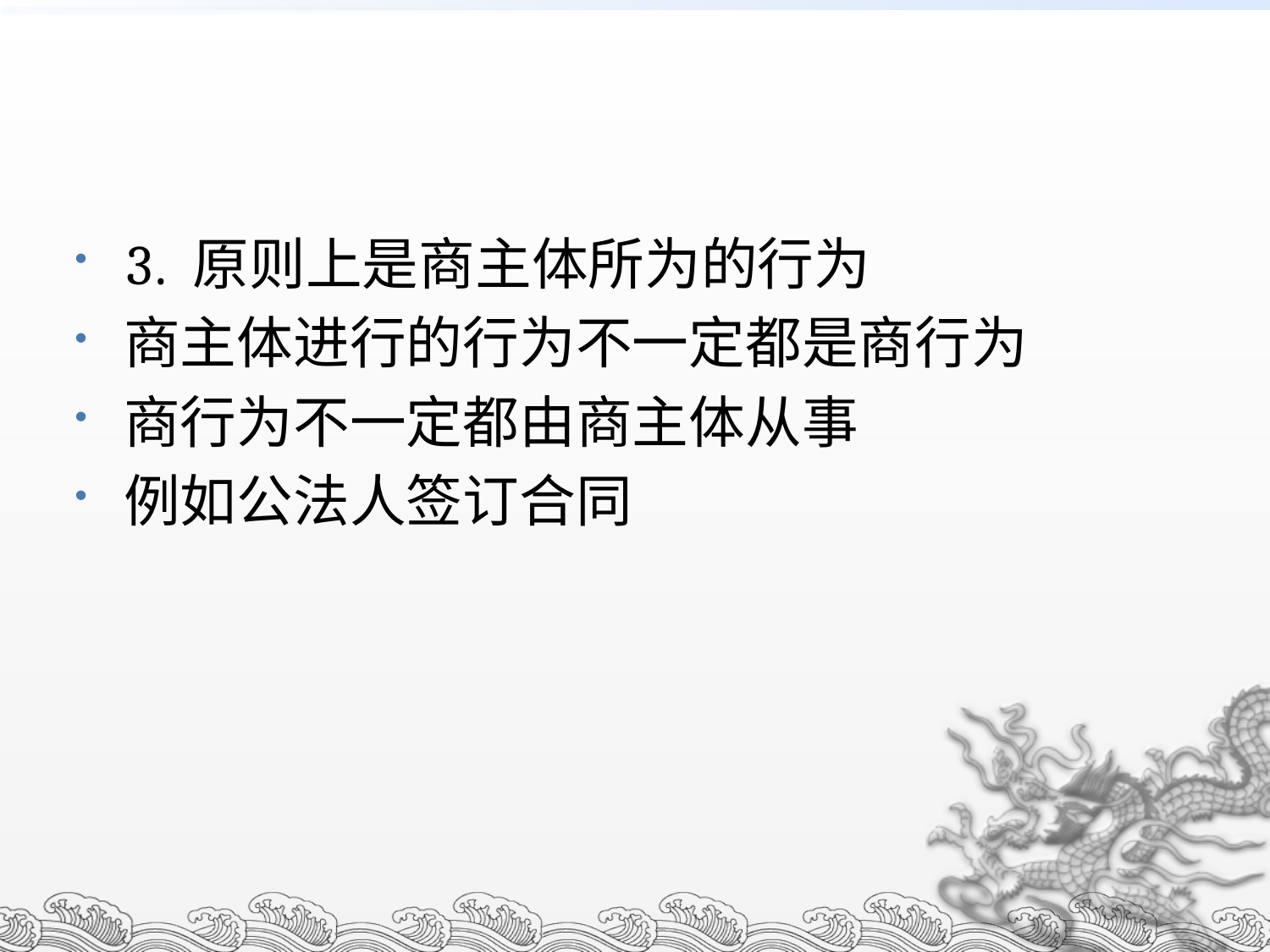

#
3. 原则上是商主体所为的行为
商主体进行的行为不一定都是商行为
商行为不一定都由商主体从事
例如公法人签订合同